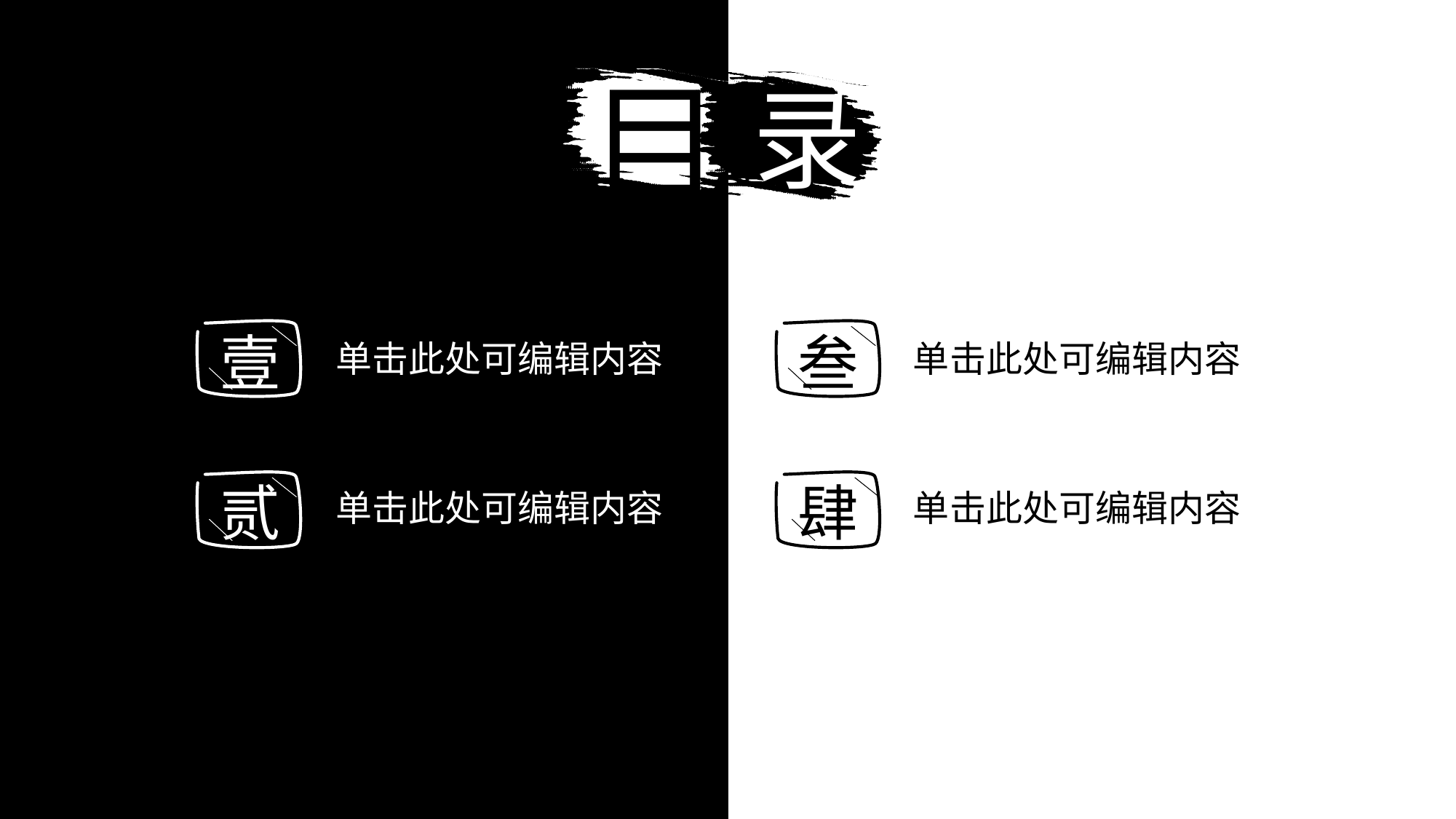

目
录

壹
叁

单击此处可编辑内容
单击此处可编辑内容
贰
肆

单击此处可编辑内容
单击此处可编辑内容